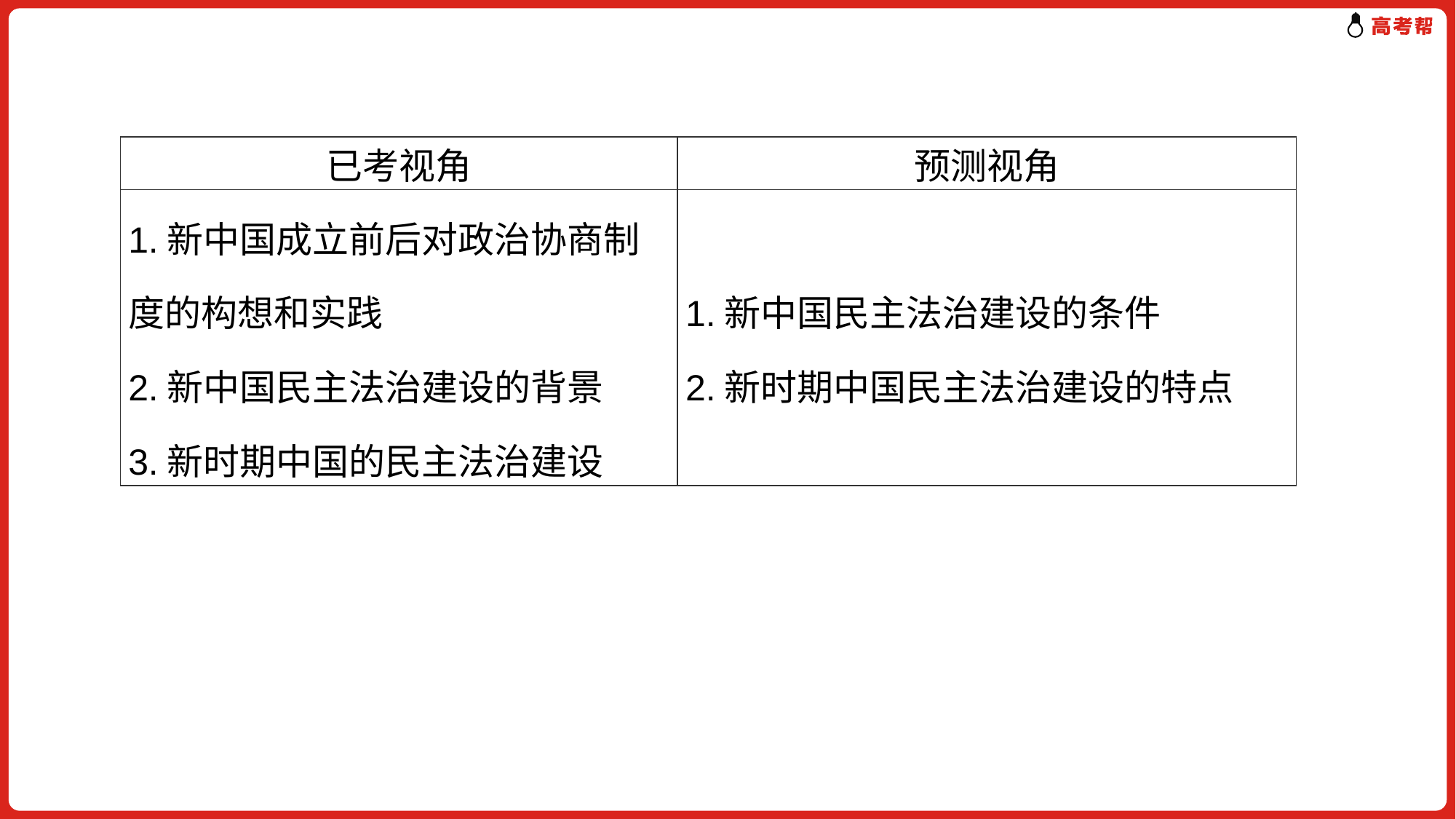

| 已考视角 | 预测视角 |
| --- | --- |
| 1.新中国成立前后对政治协商制度的构想和实践 2.新中国民主法治建设的背景 3.新时期中国的民主法治建设 | 1.新中国民主法治建设的条件 2.新时期中国民主法治建设的特点 |